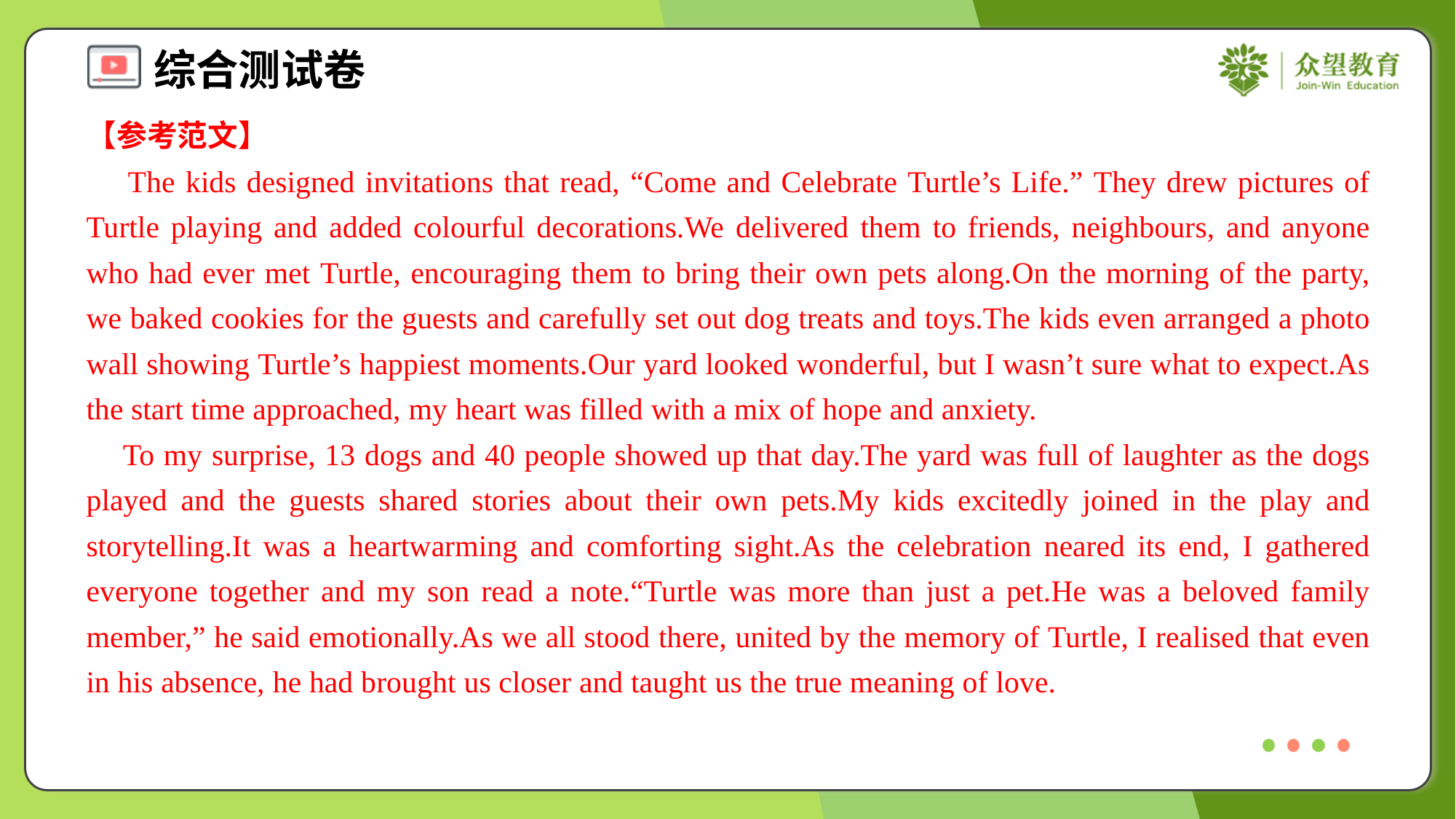

【参考范文】
    The kids designed invitations that read, “Come and Celebrate Turtle’s Life.” They drew pictures of Turtle playing and added colourful decorations.We delivered them to friends, neighbours, and anyone who had ever met Turtle, encouraging them to bring their own pets along.On the morning of the party, we baked cookies for the guests and carefully set out dog treats and toys.The kids even arranged a photo wall showing Turtle’s happiest moments.Our yard looked wonderful, but I wasn’t sure what to expect.As the start time approached, my heart was filled with a mix of hope and anxiety.
    To my surprise, 13 dogs and 40 people showed up that day.The yard was full of laughter as the dogs played and the guests shared stories about their own pets.My kids excitedly joined in the play and storytelling.It was a heartwarming and comforting sight.As the celebration neared its end, I gathered everyone together and my son read a note.“Turtle was more than just a pet.He was a beloved family member,” he said emotionally.As we all stood there, united by the memory of Turtle, I realised that even in his absence, he had brought us closer and taught us the true meaning of love.